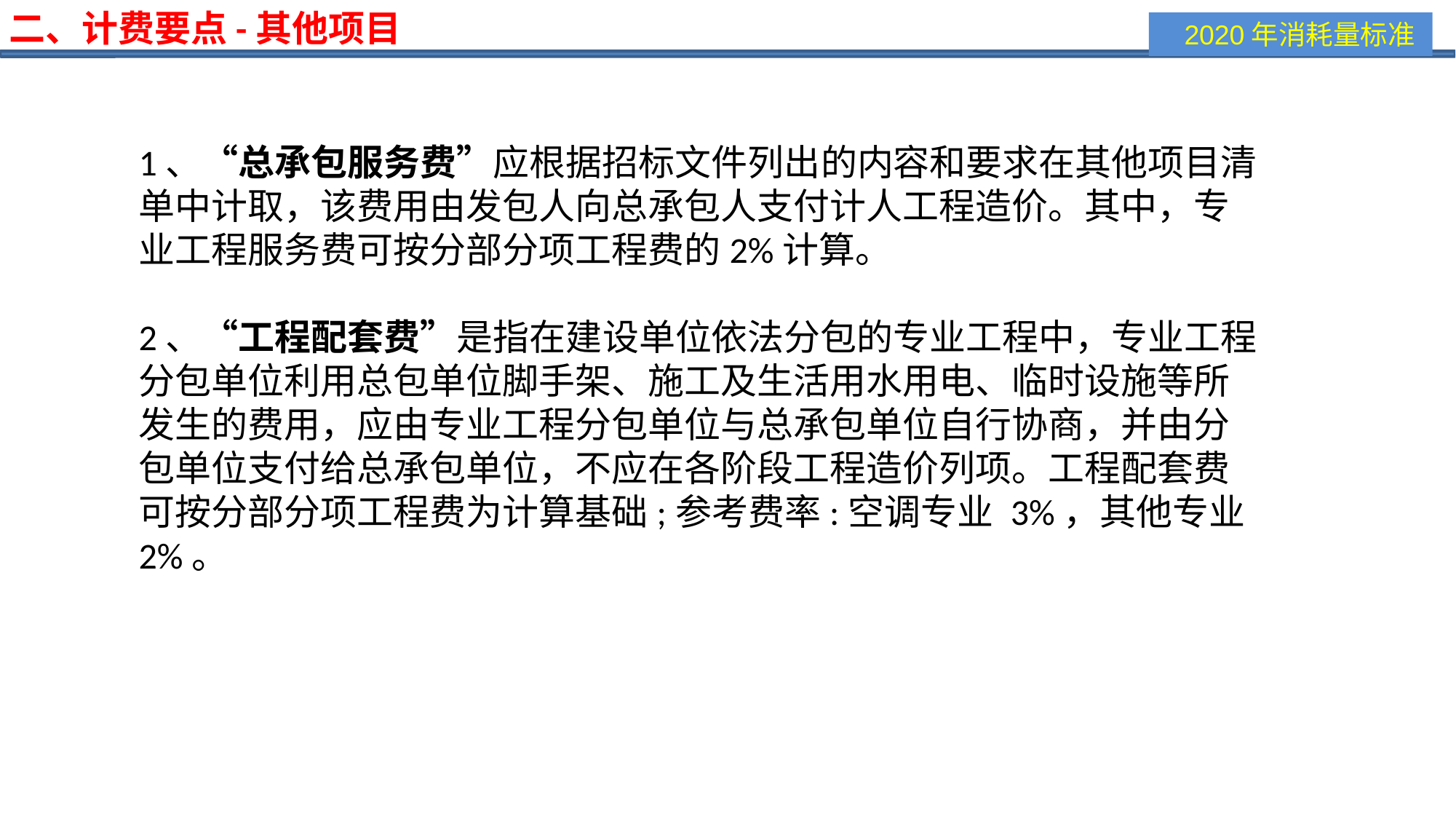

二、计费要点-其他项目
1、“总承包服务费”应根据招标文件列出的内容和要求在其他项目清单中计取，该费用由发包人向总承包人支付计人工程造价。其中，专业工程服务费可按分部分项工程费的2%计算。

2、“工程配套费”是指在建设单位依法分包的专业工程中，专业工程分包单位利用总包单位脚手架、施工及生活用水用电、临时设施等所发生的费用，应由专业工程分包单位与总承包单位自行协商，并由分包单位支付给总承包单位，不应在各阶段工程造价列项。工程配套费可按分部分项工程费为计算基础;参考费率:空调专业 3%，其他专业2%。